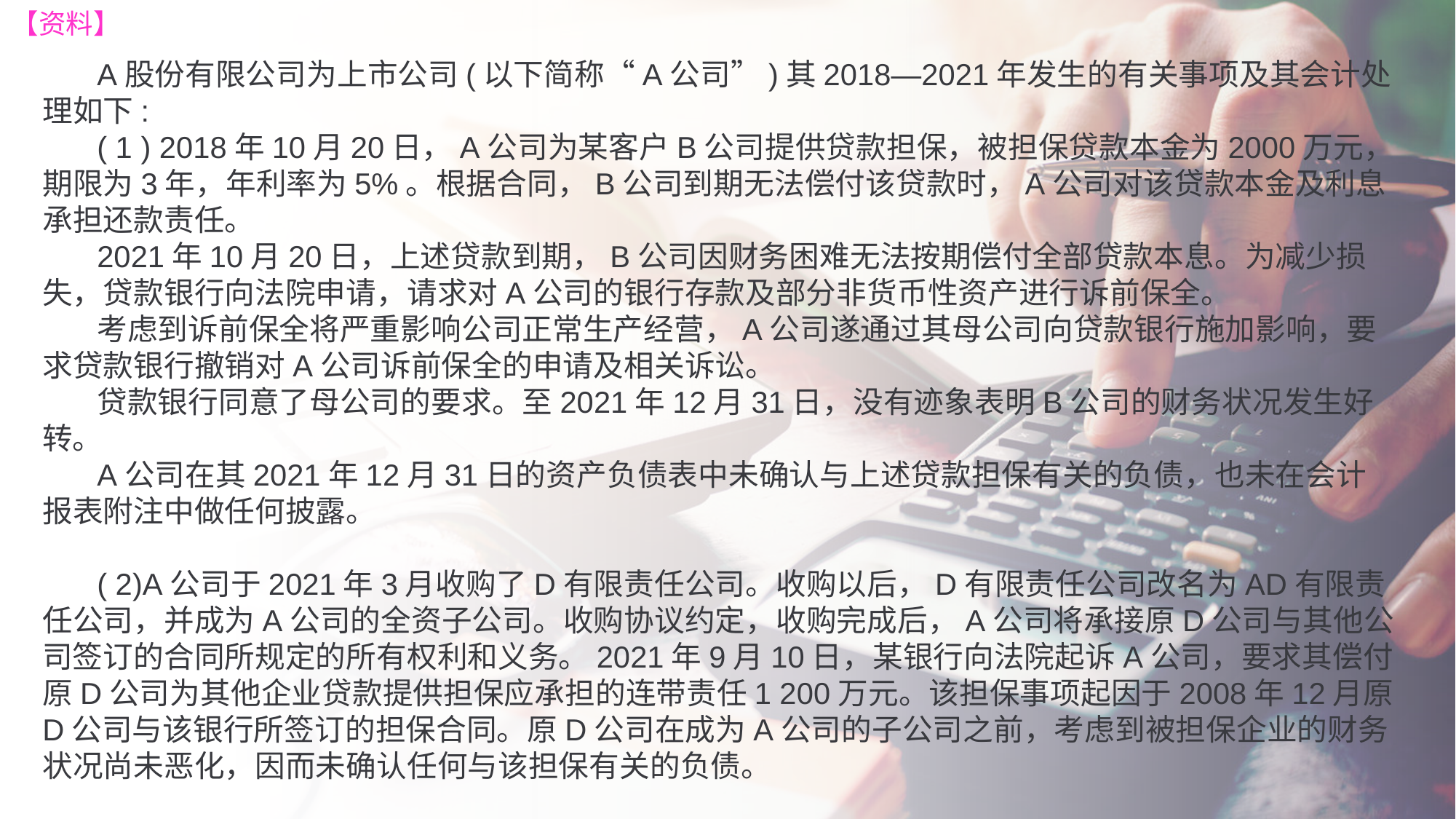

【资料】
A股份有限公司为上市公司(以下简称“A公司”)其2018—2021年发生的有关事项及其会计处理如下:
( 1 ) 2018年10月20日，A公司为某客户B公司提供贷款担保，被担保贷款本金为2000万元，期限为3年，年利率为5%。根据合同，B公司到期无法偿付该贷款时，A公司对该贷款本金及利息承担还款责任。
2021年10月20日，上述贷款到期，B公司因财务困难无法按期偿付全部贷款本息。为减少损失，贷款银行向法院申请，请求对A公司的银行存款及部分非货币性资产进行诉前保全。
考虑到诉前保全将严重影响公司正常生产经营，A公司遂通过其母公司向贷款银行施加影响，要求贷款银行撤销对A公司诉前保全的申请及相关诉讼。
贷款银行同意了母公司的要求。至2021年12月31日，没有迹象表明B公司的财务状况发生好转。
A公司在其2021年12月31日的资产负债表中未确认与上述贷款担保有关的负债，也未在会计报表附注中做任何披露。

( 2)A公司于2021年3月收购了D有限责任公司。收购以后，D有限责任公司改名为AD有限责任公司，并成为A公司的全资子公司。收购协议约定，收购完成后，A公司将承接原D公司与其他公司签订的合同所规定的所有权利和义务。2021年9月10日，某银行向法院起诉A公司，要求其偿付原D公司为其他企业贷款提供担保应承担的连带责任1 200万元。该担保事项起因于2008年12月原D公司与该银行所签订的担保合同。原D公司在成为A公司的子公司之前，考虑到被担保企业的财务状况尚未恶化，因而未确认任何与该担保有关的负债。